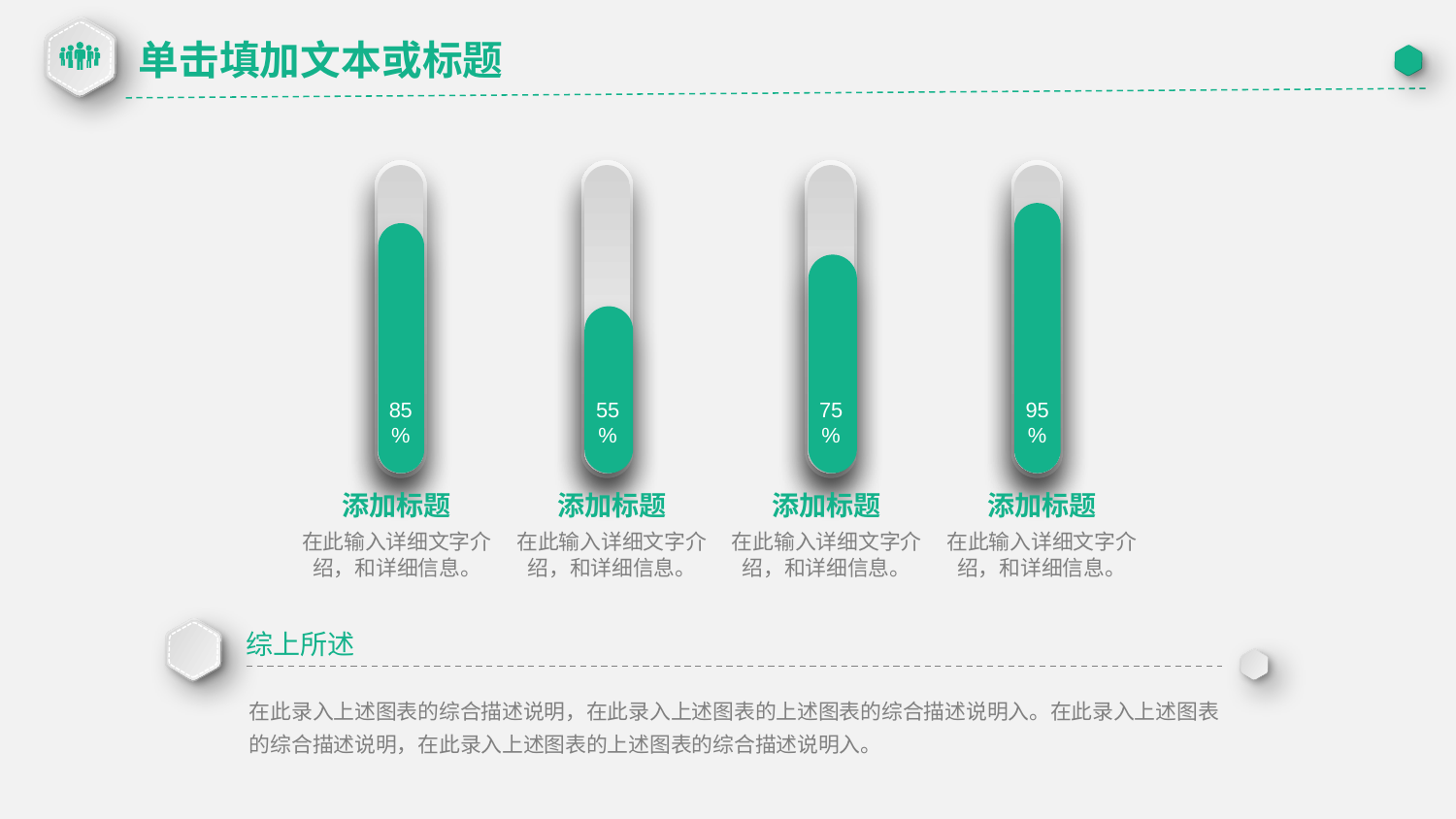

单击填加文本或标题

55%
75%
95%
85%

添加标题
在此输入详细文字介绍，和详细信息。

添加标题
在此输入详细文字介绍，和详细信息。

添加标题
在此输入详细文字介绍，和详细信息。

添加标题
在此输入详细文字介绍，和详细信息。

综上所述

在此录入上述图表的综合描述说明，在此录入上述图表的上述图表的综合描述说明入。在此录入上述图表的综合描述说明，在此录入上述图表的上述图表的综合描述说明入。